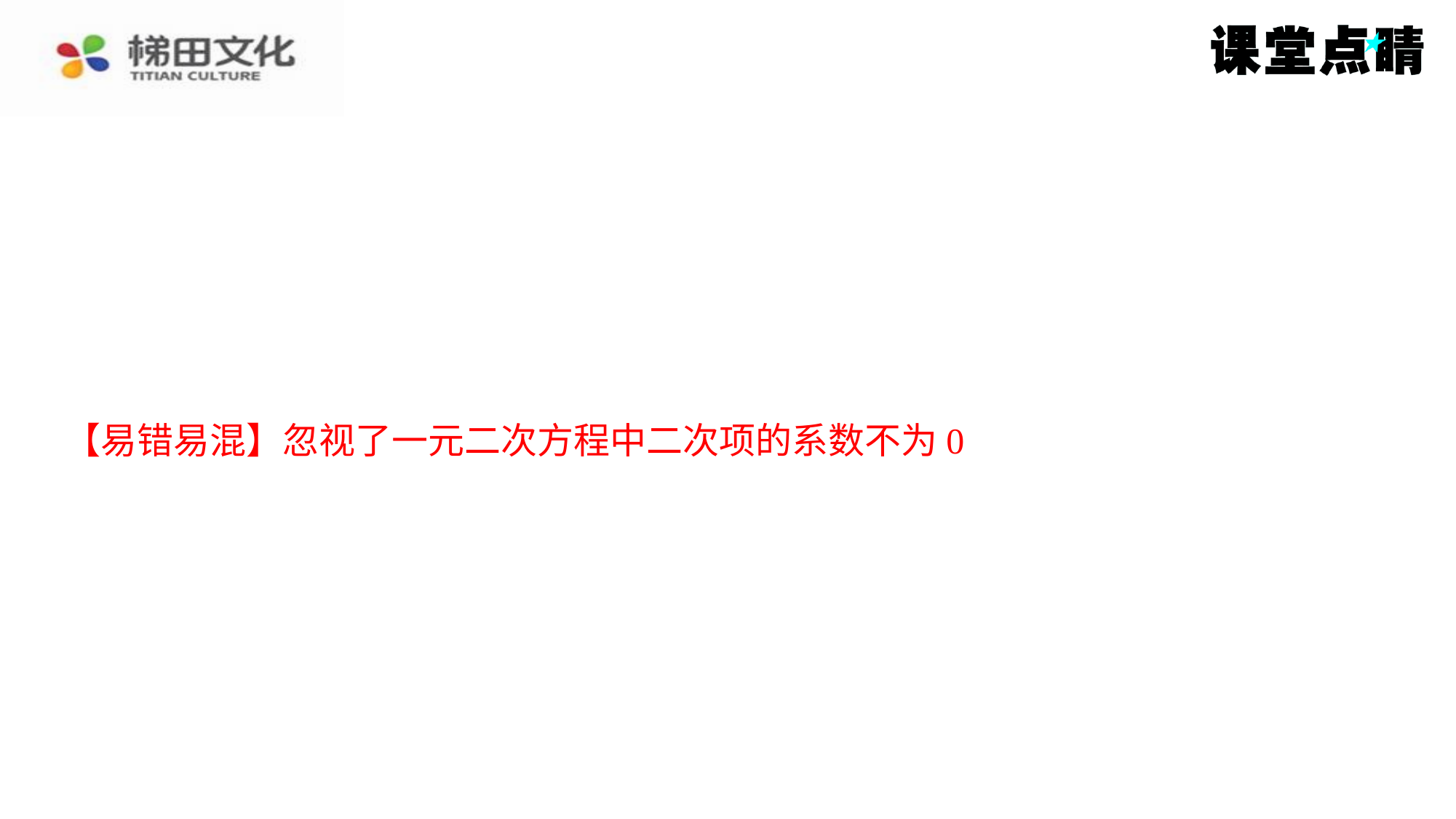

【易错易混】忽视了一元二次方程中二次项的系数不为0
【易错易混】忽视了一元二次方程中二次项的系数不为0